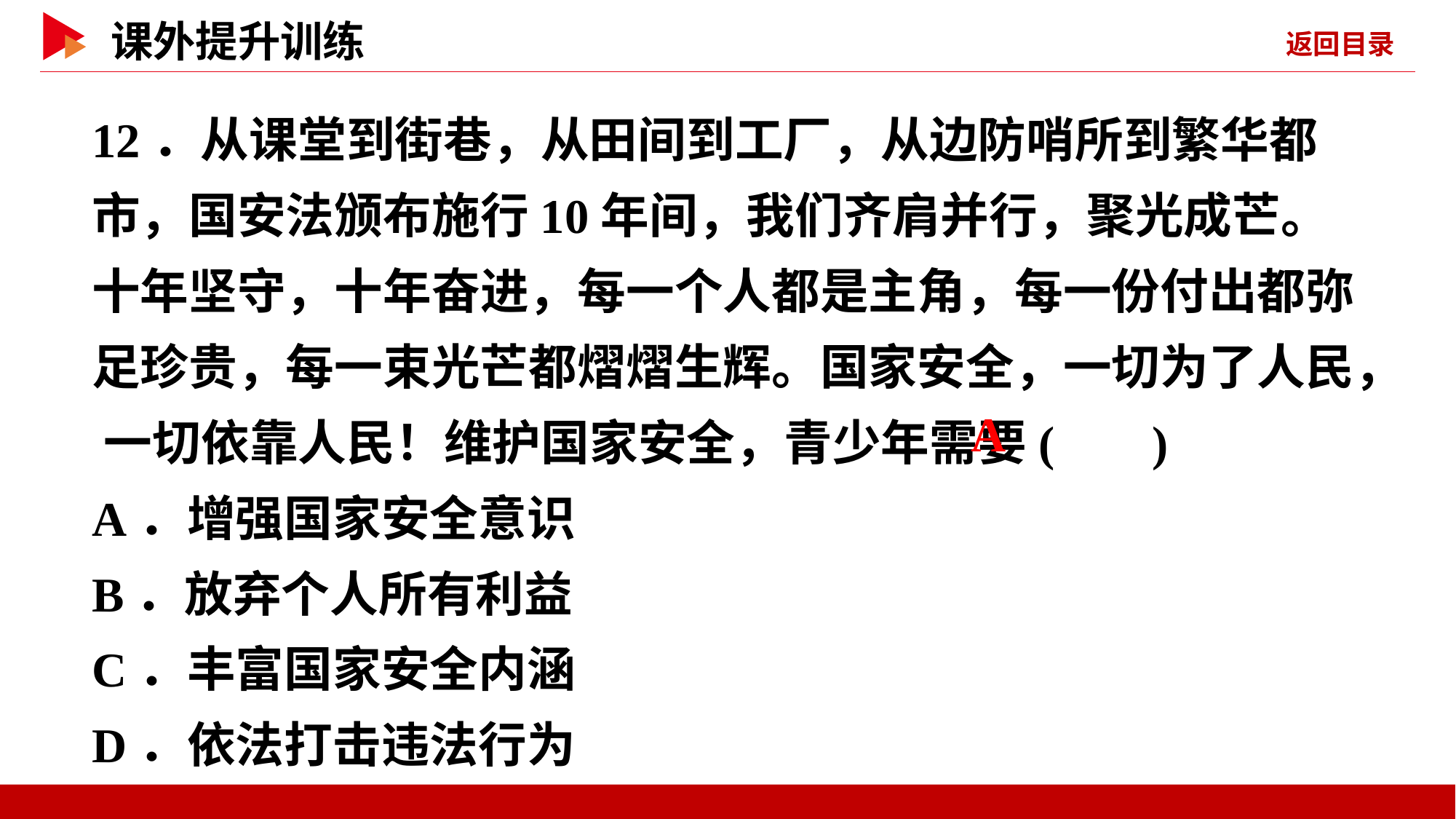

12．从课堂到街巷，从田间到工厂，从边防哨所到繁华都市，国安法颁布施行10年间，我们齐肩并行，聚光成芒。十年坚守，十年奋进，每一个人都是主角，每一份付出都弥足珍贵，每一束光芒都熠熠生辉。国家安全，一切为了人民， 一切依靠人民！维护国家安全，青少年需要(        )
A．增强国家安全意识
B．放弃个人所有利益
C．丰富国家安全内涵
D．依法打击违法行为
   A